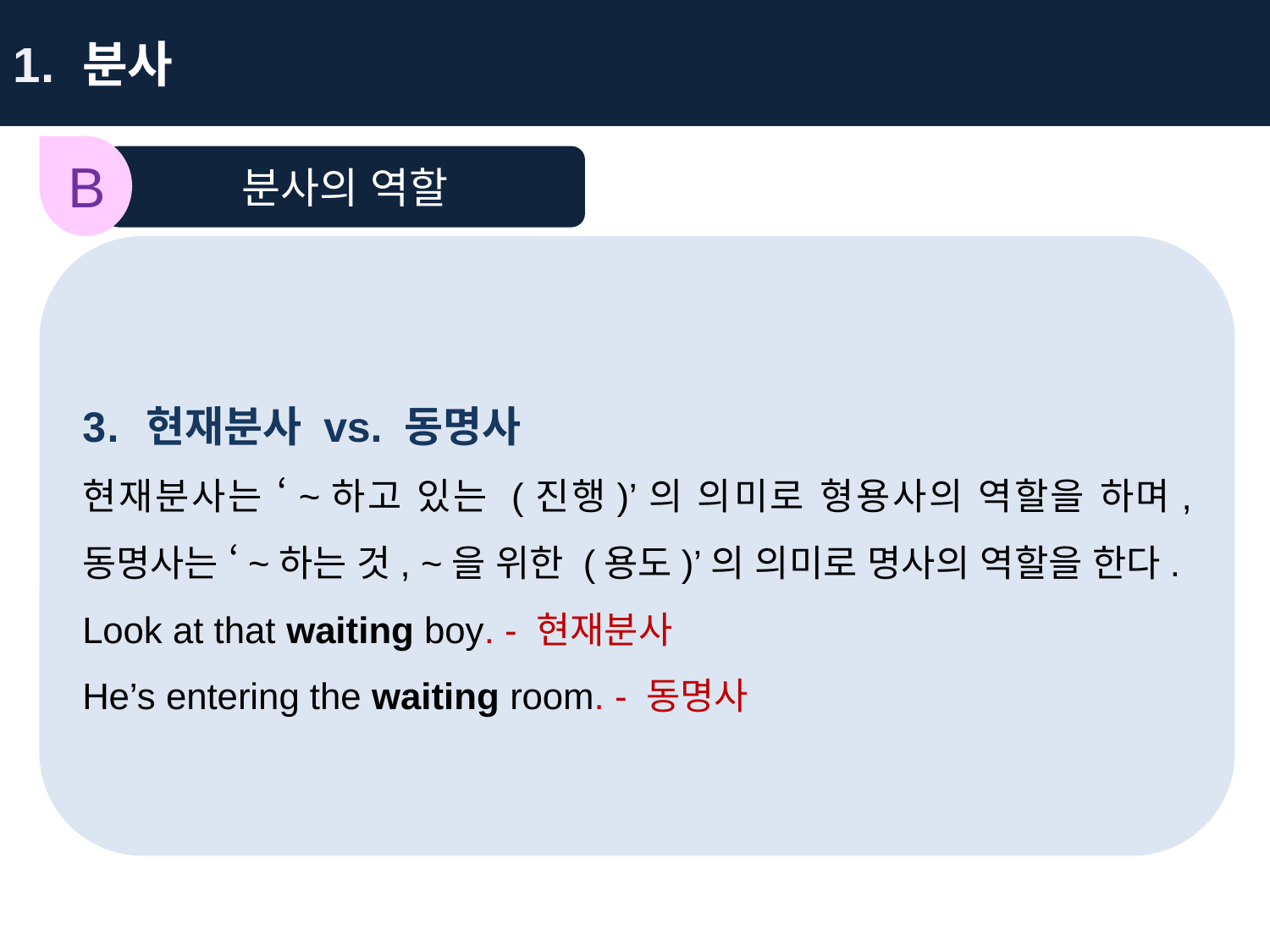

1. 분사

B
분사의 역할
현재분사 vs. 동명사
현재분사는 ‘~하고 있는 (진행)’의 의미로 형용사의 역할을 하며, 동명사는 ‘~하는 것, ~을 위한 (용도)’의 의미로 명사의 역할을 한다.
Look at that waiting boy. - 현재분사
He’s entering the waiting room. - 동명사